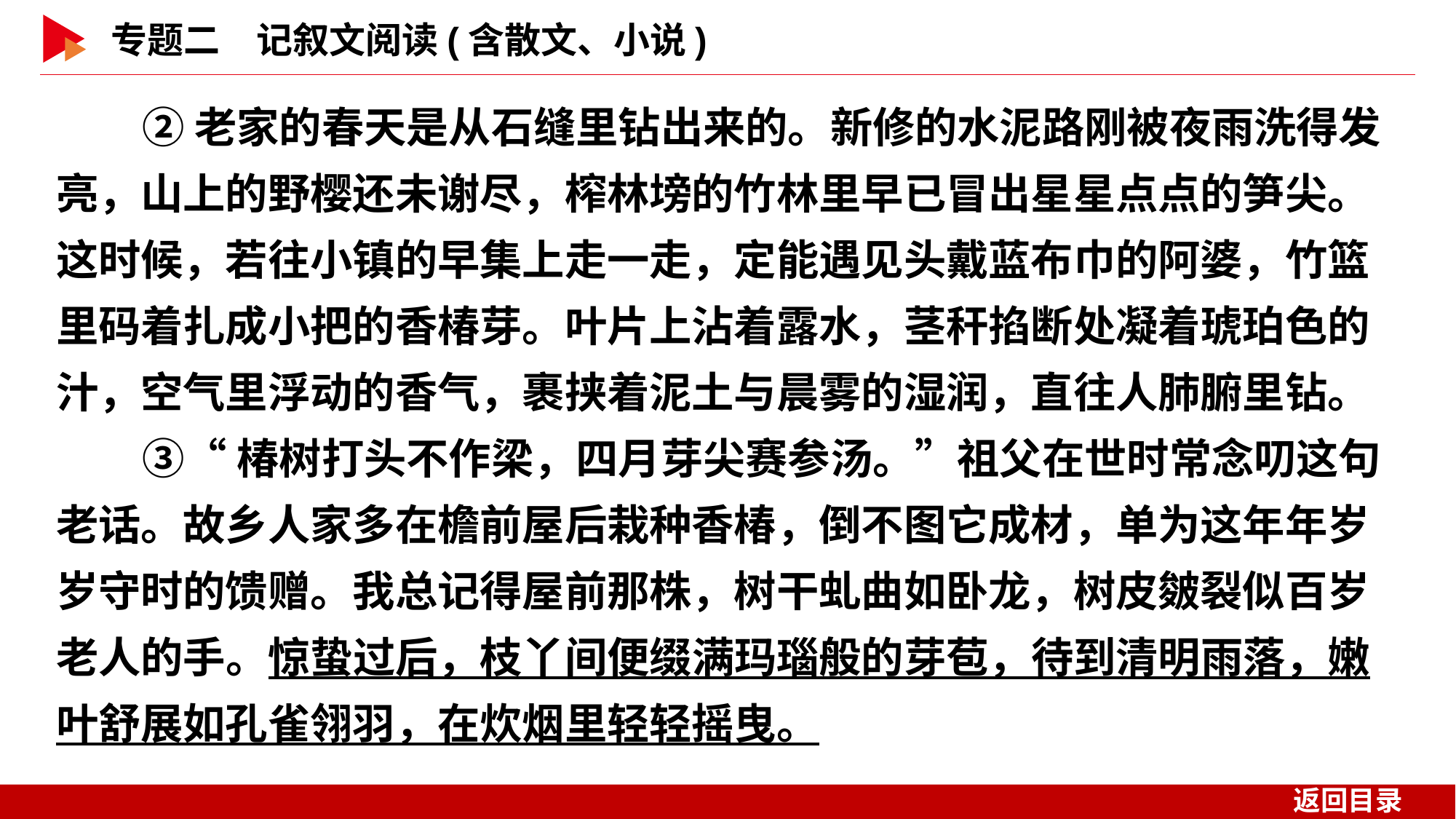

②老家的春天是从石缝里钻出来的。新修的水泥路刚被夜雨洗得发亮，山上的野樱还未谢尽，榨林塝的竹林里早已冒出星星点点的笋尖。这时候，若往小镇的早集上走一走，定能遇见头戴蓝布巾的阿婆，竹篮里码着扎成小把的香椿芽。叶片上沾着露水，茎秆掐断处凝着琥珀色的汁，空气里浮动的香气，裹挟着泥土与晨雾的湿润，直往人肺腑里钻。
③“椿树打头不作梁，四月芽尖赛参汤。”祖父在世时常念叨这句老话。故乡人家多在檐前屋后栽种香椿，倒不图它成材，单为这年年岁岁守时的馈赠。我总记得屋前那株，树干虬曲如卧龙，树皮皴裂似百岁老人的手。惊蛰过后，枝丫间便缀满玛瑙般的芽苞，待到清明雨落，嫩叶舒展如孔雀翎羽，在炊烟里轻轻摇曳。